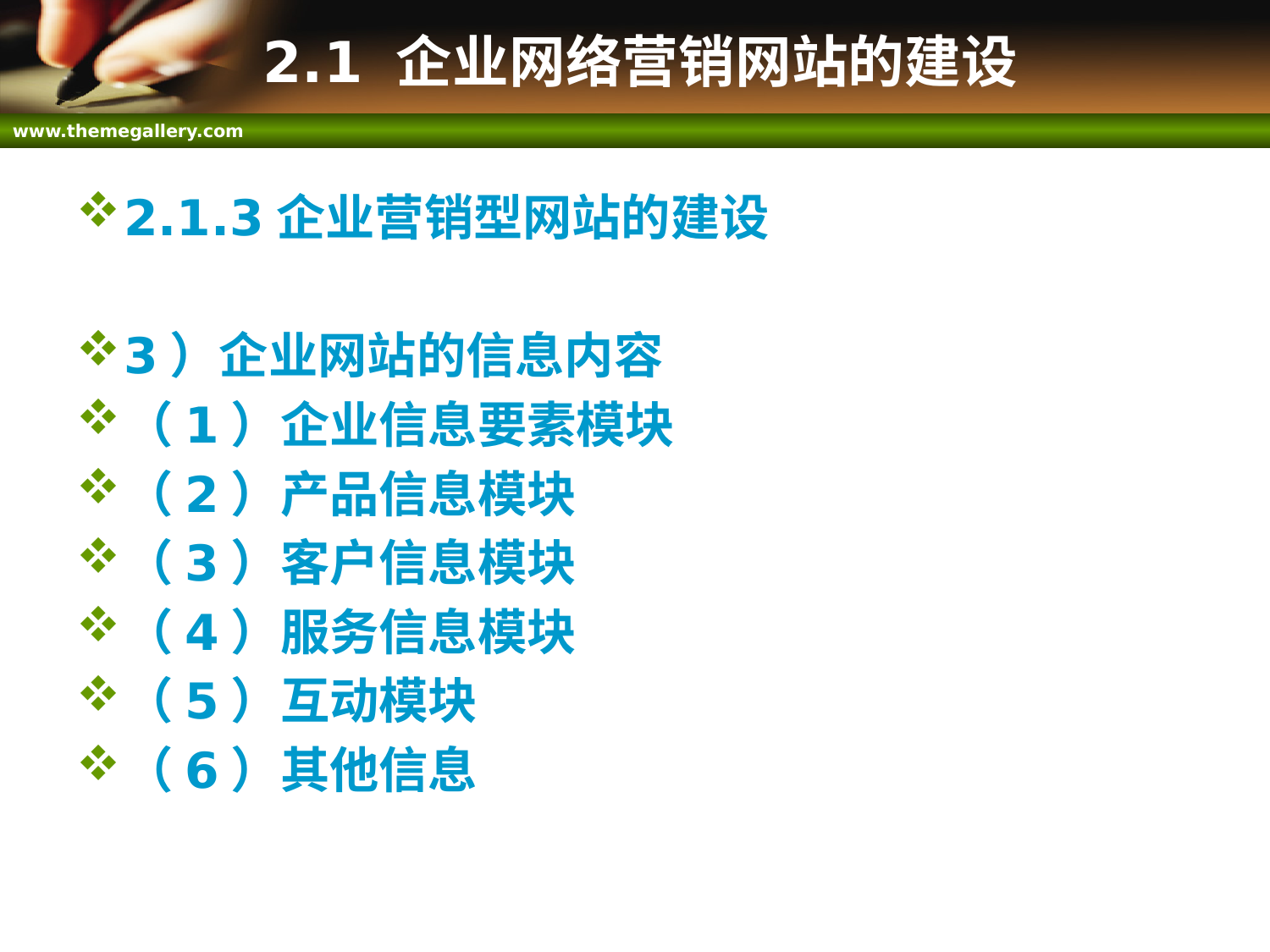

# 2.1 企业网络营销网站的建设
2.1.3企业营销型网站的建设

3）企业网站的信息内容
（1）企业信息要素模块
（2）产品信息模块
（3）客户信息模块
（4）服务信息模块
（5）互动模块
（6）其他信息